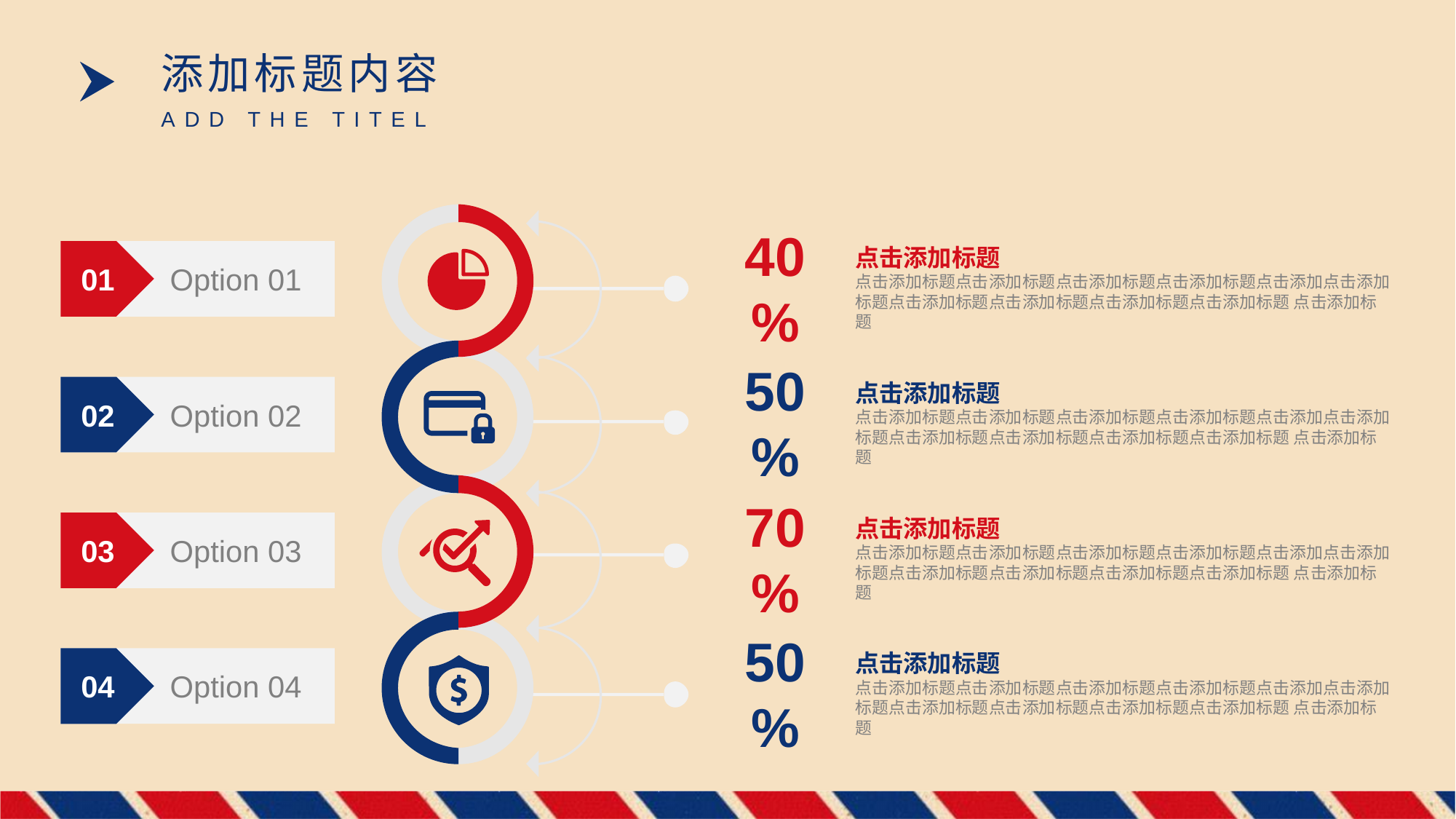

添加标题内容

ADD THE TITEL

40%

Option 01
01
点击添加标题
点击添加标题点击添加标题点击添加标题点击添加标题点击添加点击添加标题点击添加标题点击添加标题点击添加标题点击添加标题 点击添加标题

50%

Option 02
02
点击添加标题
点击添加标题点击添加标题点击添加标题点击添加标题点击添加点击添加标题点击添加标题点击添加标题点击添加标题点击添加标题 点击添加标题

70%

Option 03
03
点击添加标题
点击添加标题点击添加标题点击添加标题点击添加标题点击添加点击添加标题点击添加标题点击添加标题点击添加标题点击添加标题 点击添加标题

50%

点击添加标题
点击添加标题点击添加标题点击添加标题点击添加标题点击添加点击添加标题点击添加标题点击添加标题点击添加标题点击添加标题 点击添加标题
Option 04
04